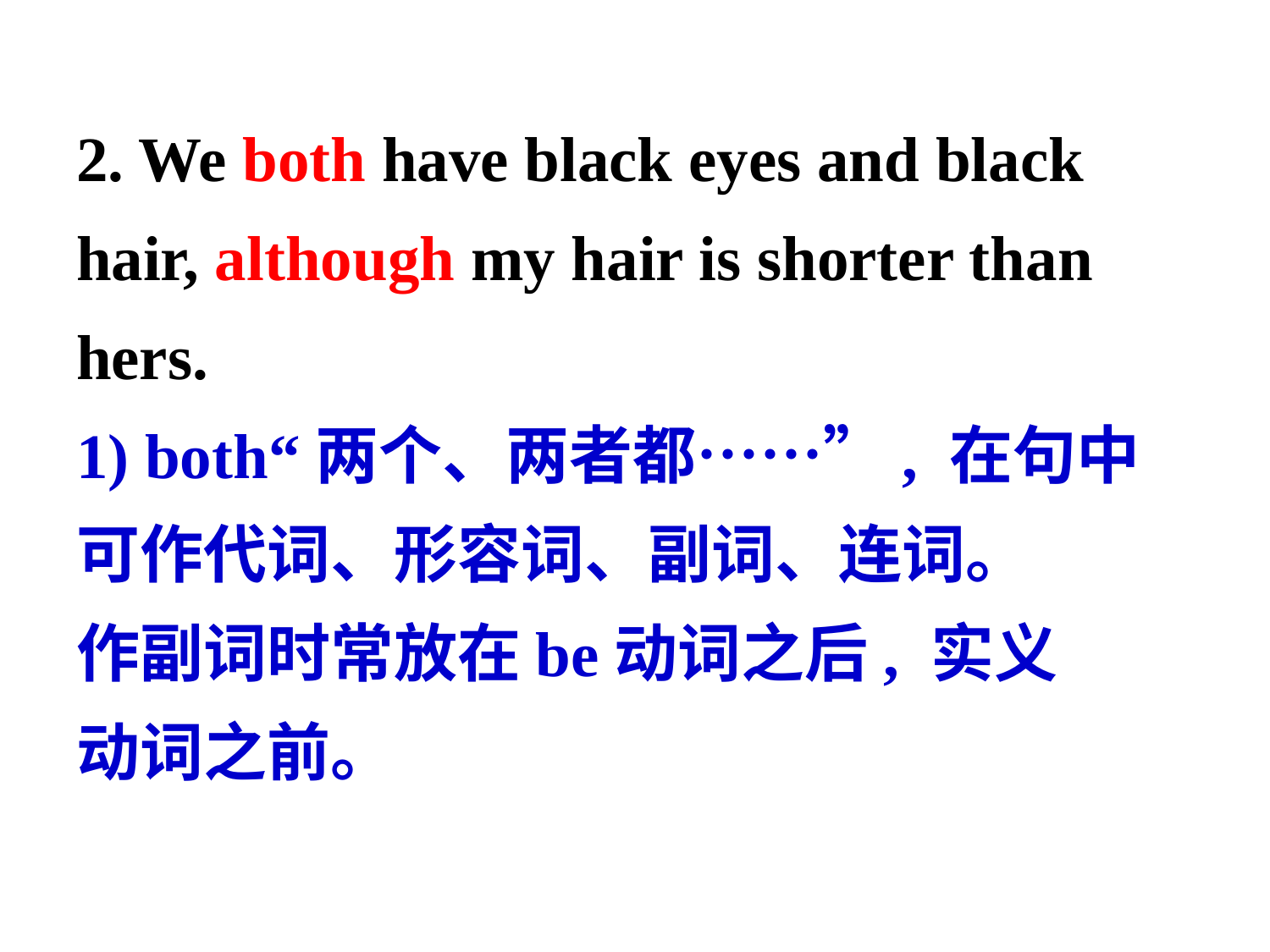

2. We both have black eyes and black
hair, although my hair is shorter than
hers.
1) both“两个、两者都……”, 在句中
可作代词、形容词、副词、连词。
作副词时常放在be动词之后, 实义
动词之前。